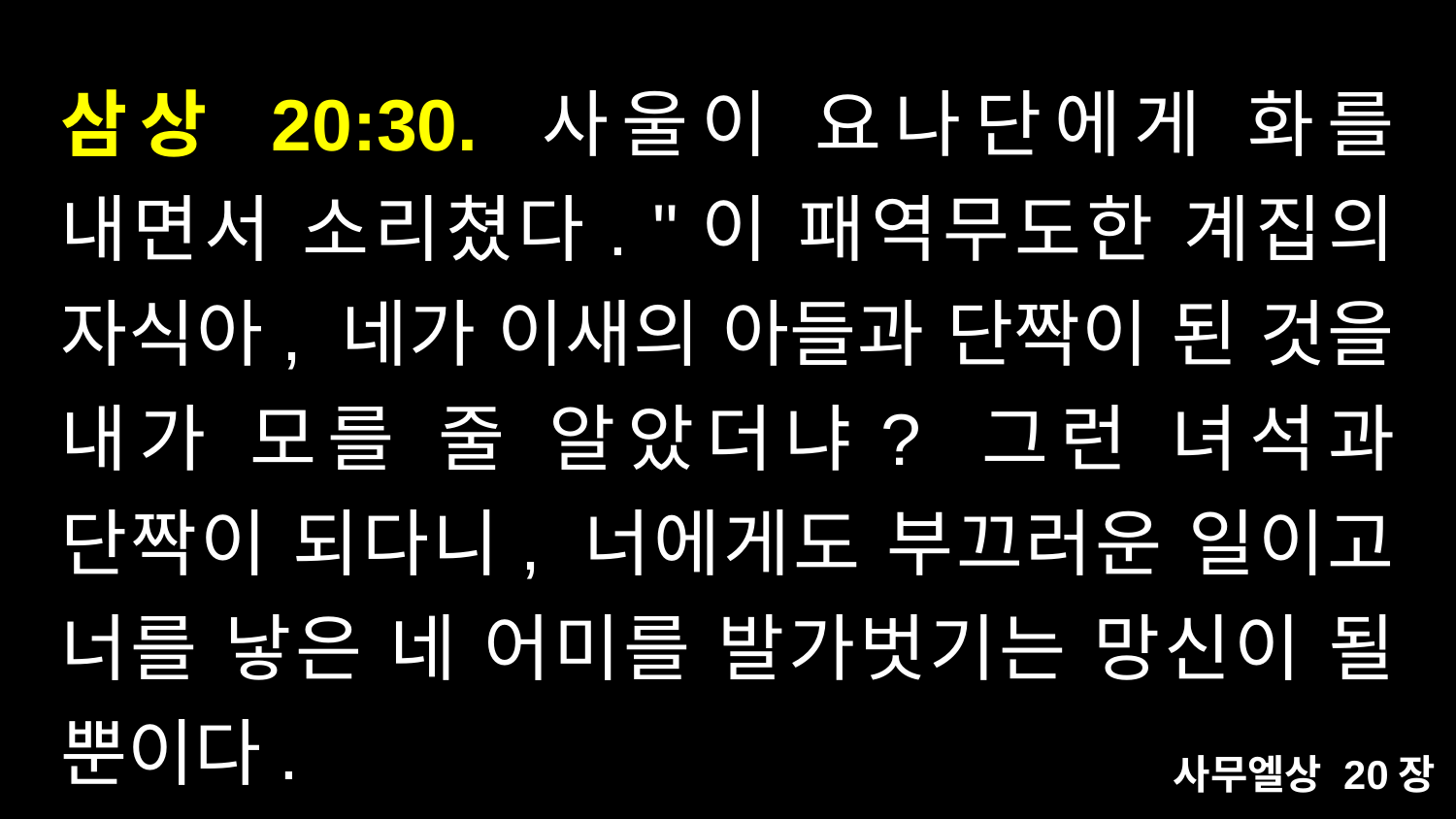

# 삼상 20:30. 사울이 요나단에게 화를 내면서 소리쳤다. "이 패역무도한 계집의 자식아, 네가 이새의 아들과 단짝이 된 것을 내가 모를 줄 알았더냐? 그런 녀석과 단짝이 되다니, 너에게도 부끄러운 일이고 너를 낳은 네 어미를 발가벗기는 망신이 될 뿐이다.
사무엘상 20장